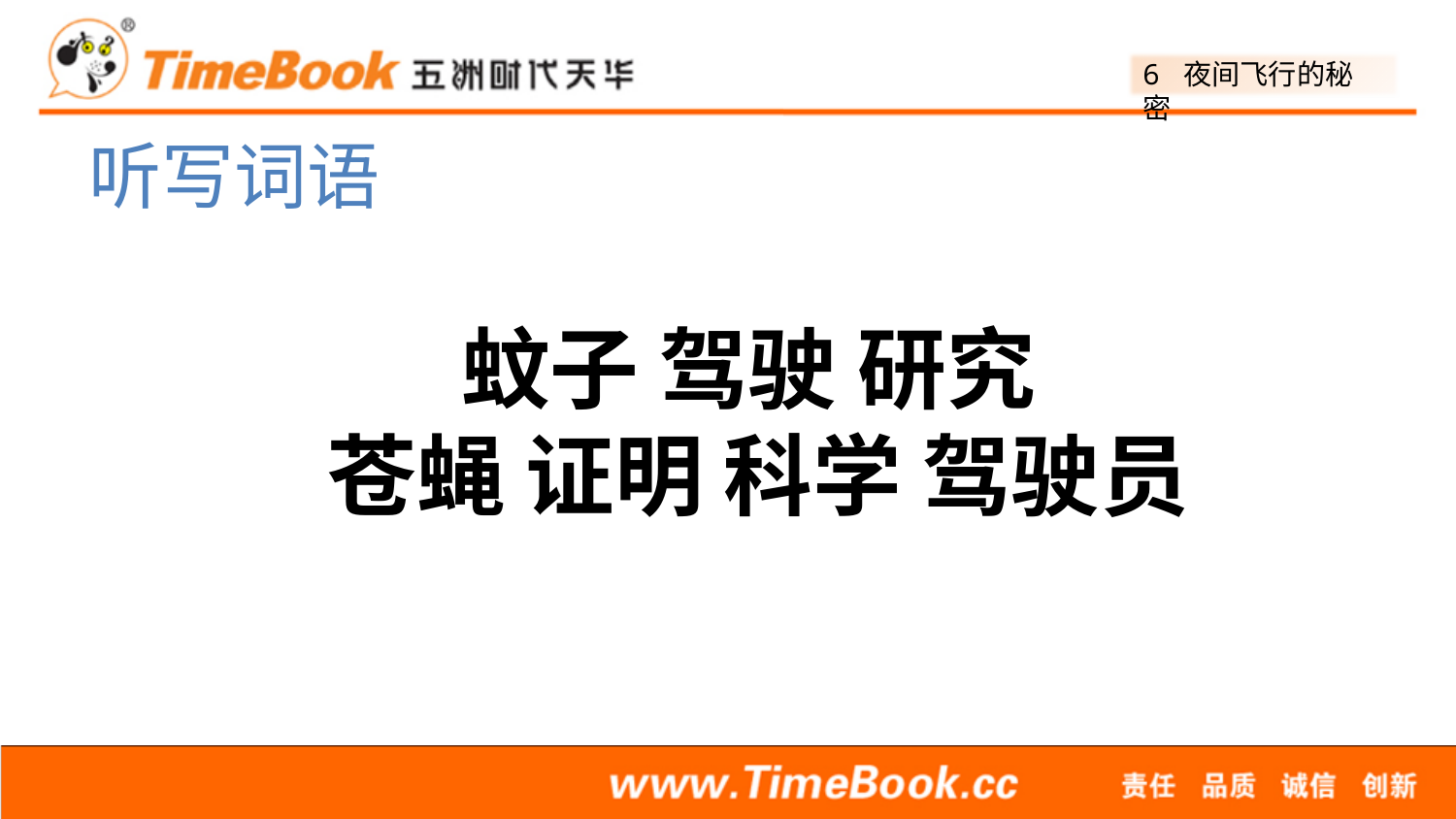

听写词语
蚊子 驾驶 研究
苍蝇 证明 科学 驾驶员